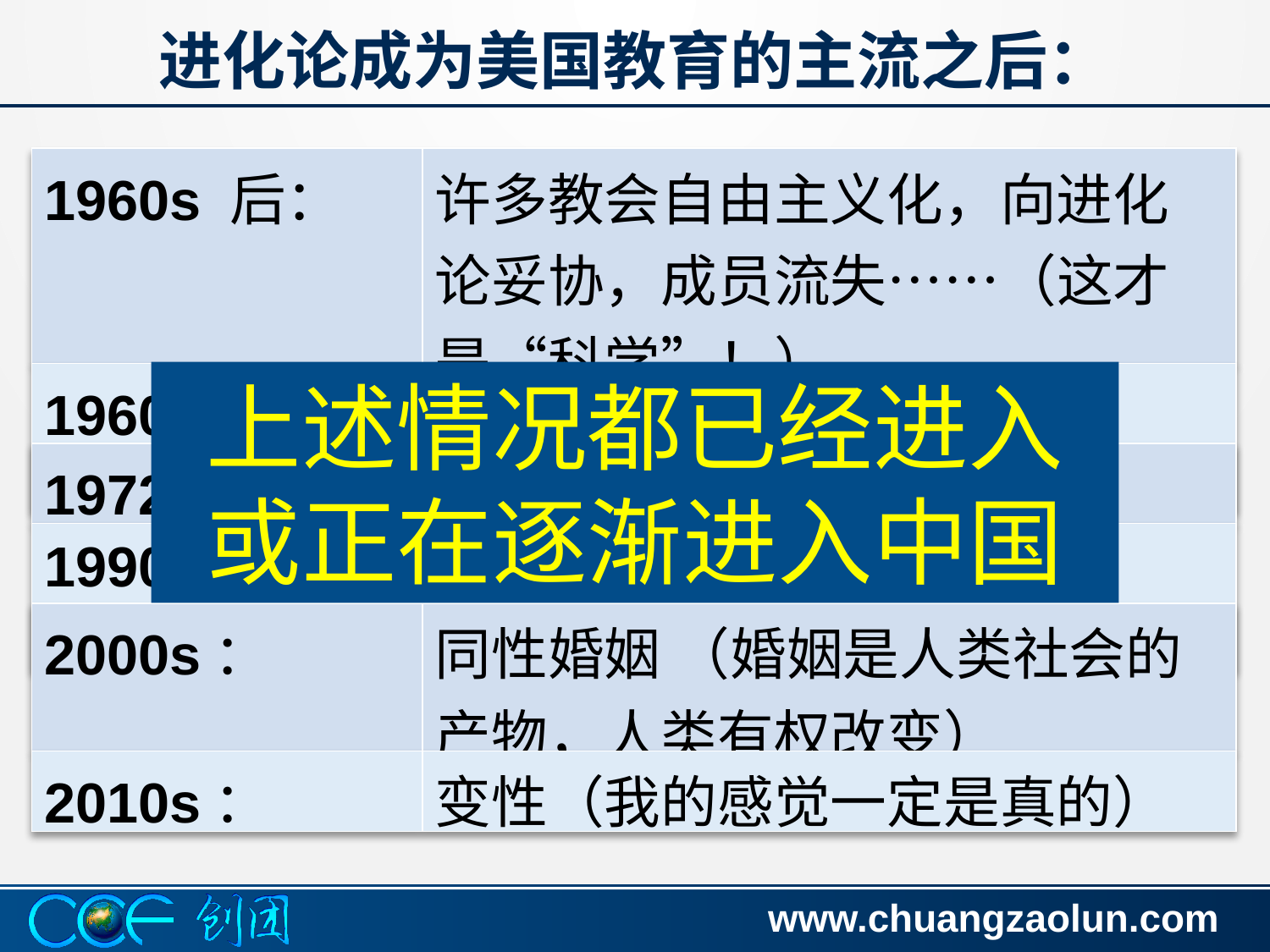

进化论成为美国教育的主流之后：
| 1960s 后： | 许多教会自由主义化，向进化论妥协，成员流失……（这才是“科学”！） |
| --- | --- |
上述情况都已经进入或正在逐渐进入中国
| 1960s 后： | 性解放……（动物要随从本能） |
| --- | --- |
| 1972 后： | 堕胎（杀动物没所谓） |
| --- | --- |
| 1990s (及更早)： | 同性恋（有些动物有时候也会） |
| --- | --- |
| 2000s： | 同性婚姻 （婚姻是人类社会的产物，人类有权改变） |
| --- | --- |
| 2010s： | 变性（我的感觉一定是真的） |
| --- | --- |